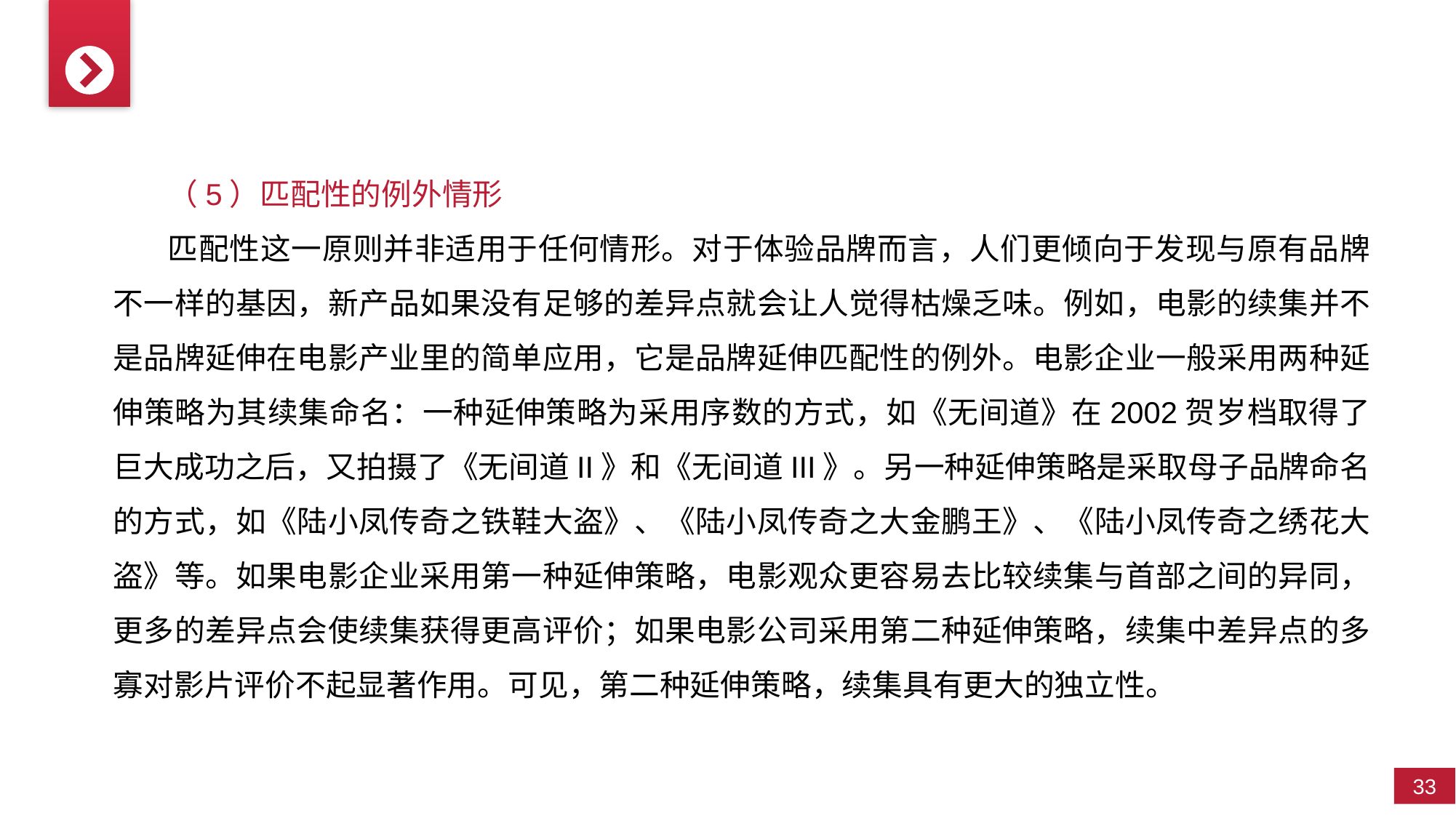

（5）匹配性的例外情形
匹配性这一原则并非适用于任何情形。对于体验品牌而言，人们更倾向于发现与原有品牌不一样的基因，新产品如果没有足够的差异点就会让人觉得枯燥乏味。例如，电影的续集并不是品牌延伸在电影产业里的简单应用，它是品牌延伸匹配性的例外。电影企业一般采用两种延伸策略为其续集命名：一种延伸策略为采用序数的方式，如《无间道》在2002贺岁档取得了巨大成功之后，又拍摄了《无间道II》和《无间道III》。另一种延伸策略是采取母子品牌命名的方式，如《陆小凤传奇之铁鞋大盗》、《陆小凤传奇之大金鹏王》、《陆小凤传奇之绣花大盗》等。如果电影企业采用第一种延伸策略，电影观众更容易去比较续集与首部之间的异同，更多的差异点会使续集获得更高评价；如果电影公司采用第二种延伸策略，续集中差异点的多寡对影片评价不起显著作用。可见，第二种延伸策略，续集具有更大的独立性。